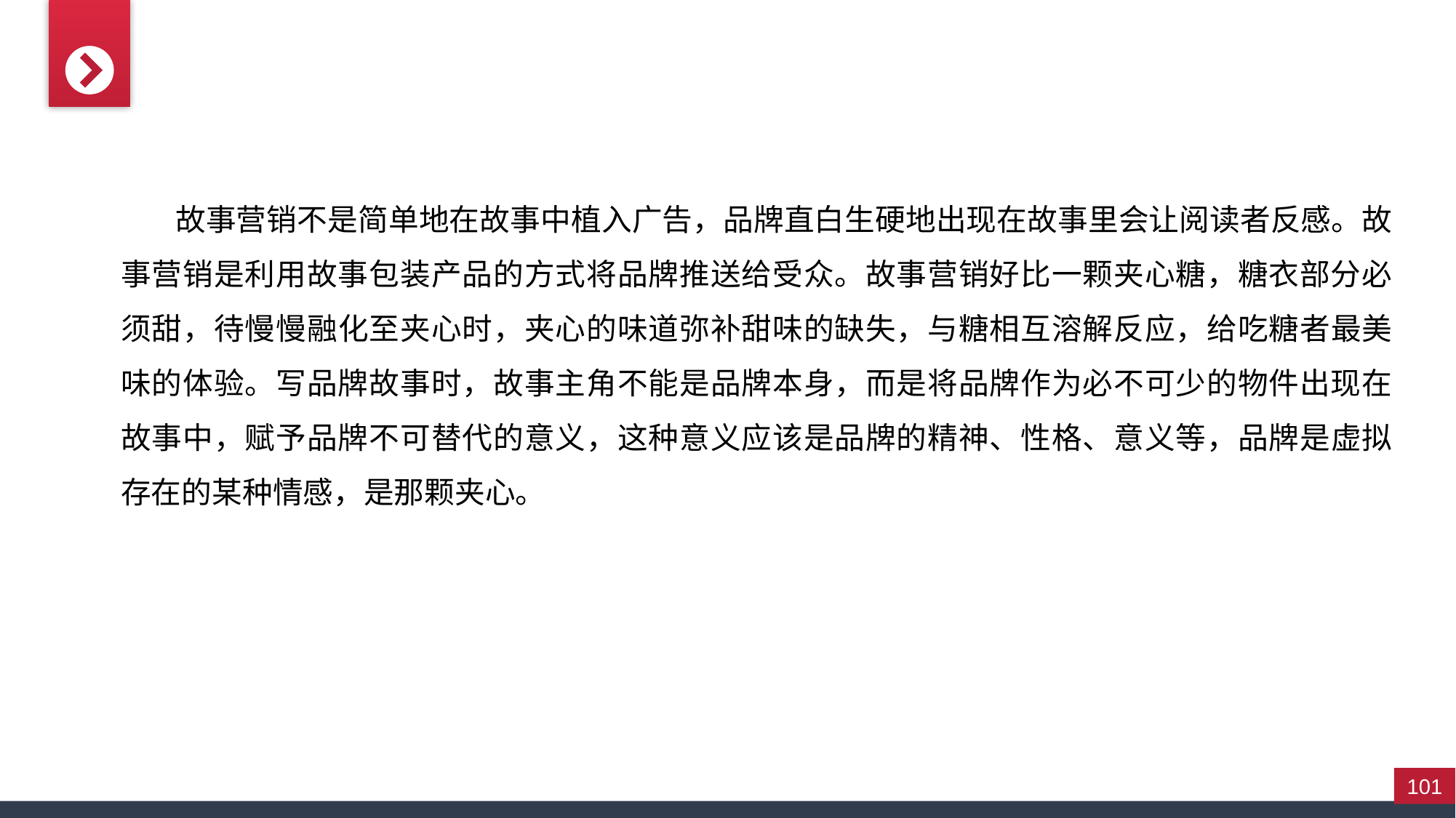

故事营销不是简单地在故事中植入广告，品牌直白生硬地出现在故事里会让阅读者反感。故事营销是利用故事包装产品的方式将品牌推送给受众。故事营销好比一颗夹心糖，糖衣部分必须甜，待慢慢融化至夹心时，夹心的味道弥补甜味的缺失，与糖相互溶解反应，给吃糖者最美味的体验。写品牌故事时，故事主角不能是品牌本身，而是将品牌作为必不可少的物件出现在故事中，赋予品牌不可替代的意义，这种意义应该是品牌的精神、性格、意义等，品牌是虚拟存在的某种情感，是那颗夹心。